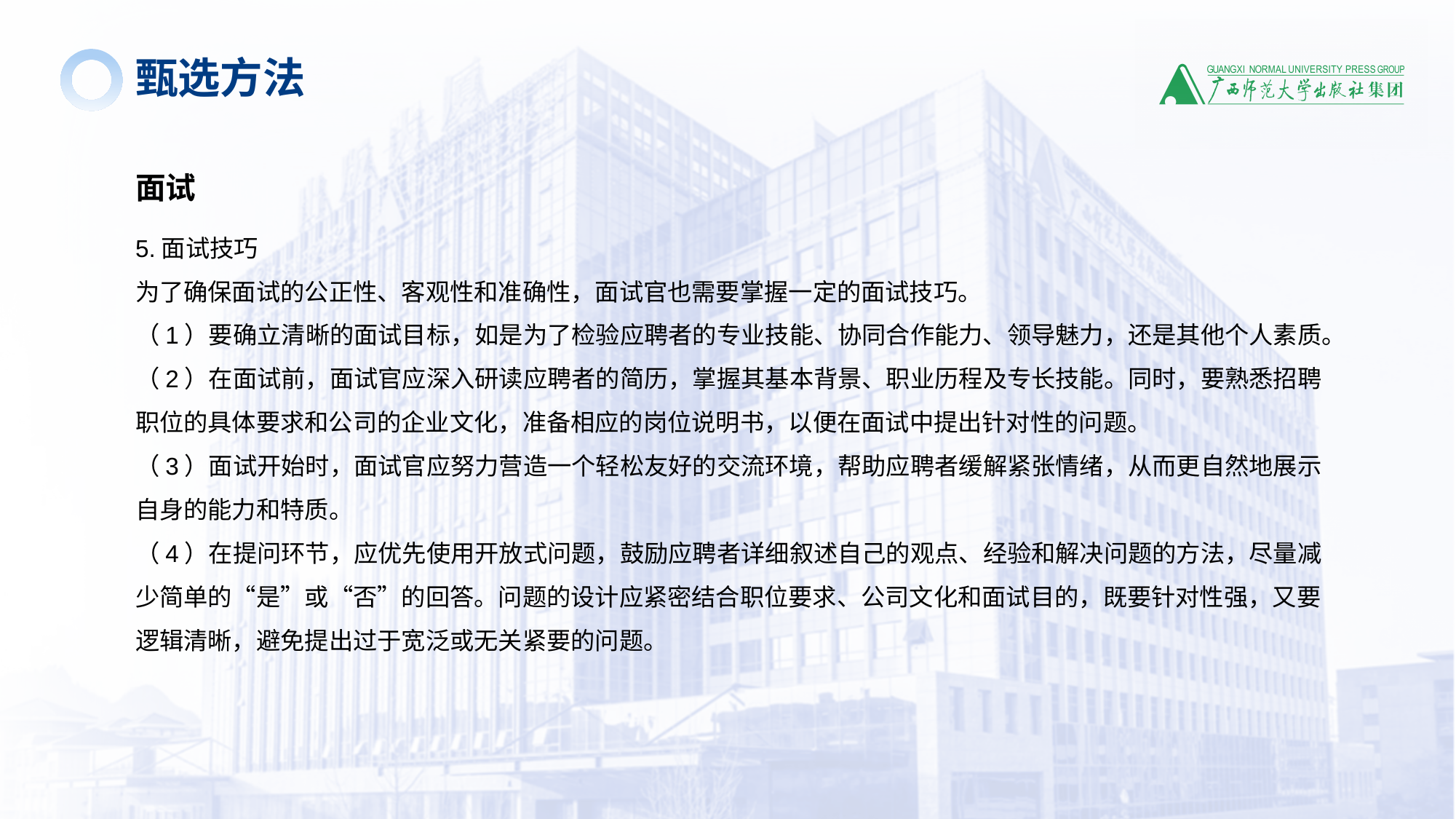

甄选方法

面试
5.面试技巧
为了确保面试的公正性、客观性和准确性，面试官也需要掌握一定的面试技巧。
（1）要确立清晰的面试目标，如是为了检验应聘者的专业技能、协同合作能力、领导魅力，还是其他个人素质。
（2）在面试前，面试官应深入研读应聘者的简历，掌握其基本背景、职业历程及专长技能。同时，要熟悉招聘职位的具体要求和公司的企业文化，准备相应的岗位说明书，以便在面试中提出针对性的问题。
（3）面试开始时，面试官应努力营造一个轻松友好的交流环境，帮助应聘者缓解紧张情绪，从而更自然地展示自身的能力和特质。
（4）在提问环节，应优先使用开放式问题，鼓励应聘者详细叙述自己的观点、经验和解决问题的方法，尽量减少简单的“是”或“否”的回答。问题的设计应紧密结合职位要求、公司文化和面试目的，既要针对性强，又要逻辑清晰，避免提出过于宽泛或无关紧要的问题。